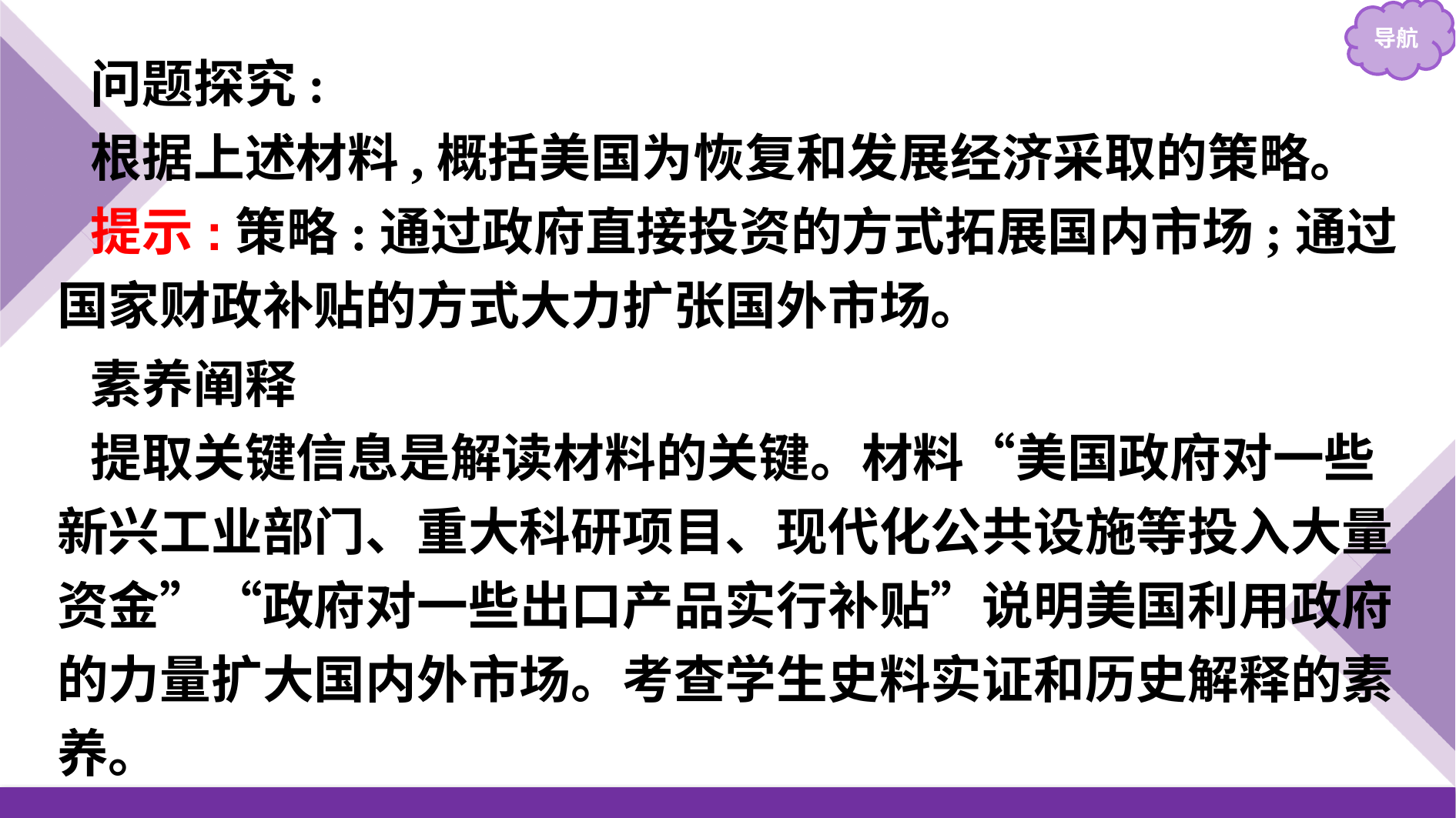

问题探究:
根据上述材料,概括美国为恢复和发展经济采取的策略。
提示:策略:通过政府直接投资的方式拓展国内市场;通过国家财政补贴的方式大力扩张国外市场。
素养阐释
提取关键信息是解读材料的关键。材料“美国政府对一些新兴工业部门、重大科研项目、现代化公共设施等投入大量资金”“政府对一些出口产品实行补贴”说明美国利用政府的力量扩大国内外市场。考查学生史料实证和历史解释的素养。